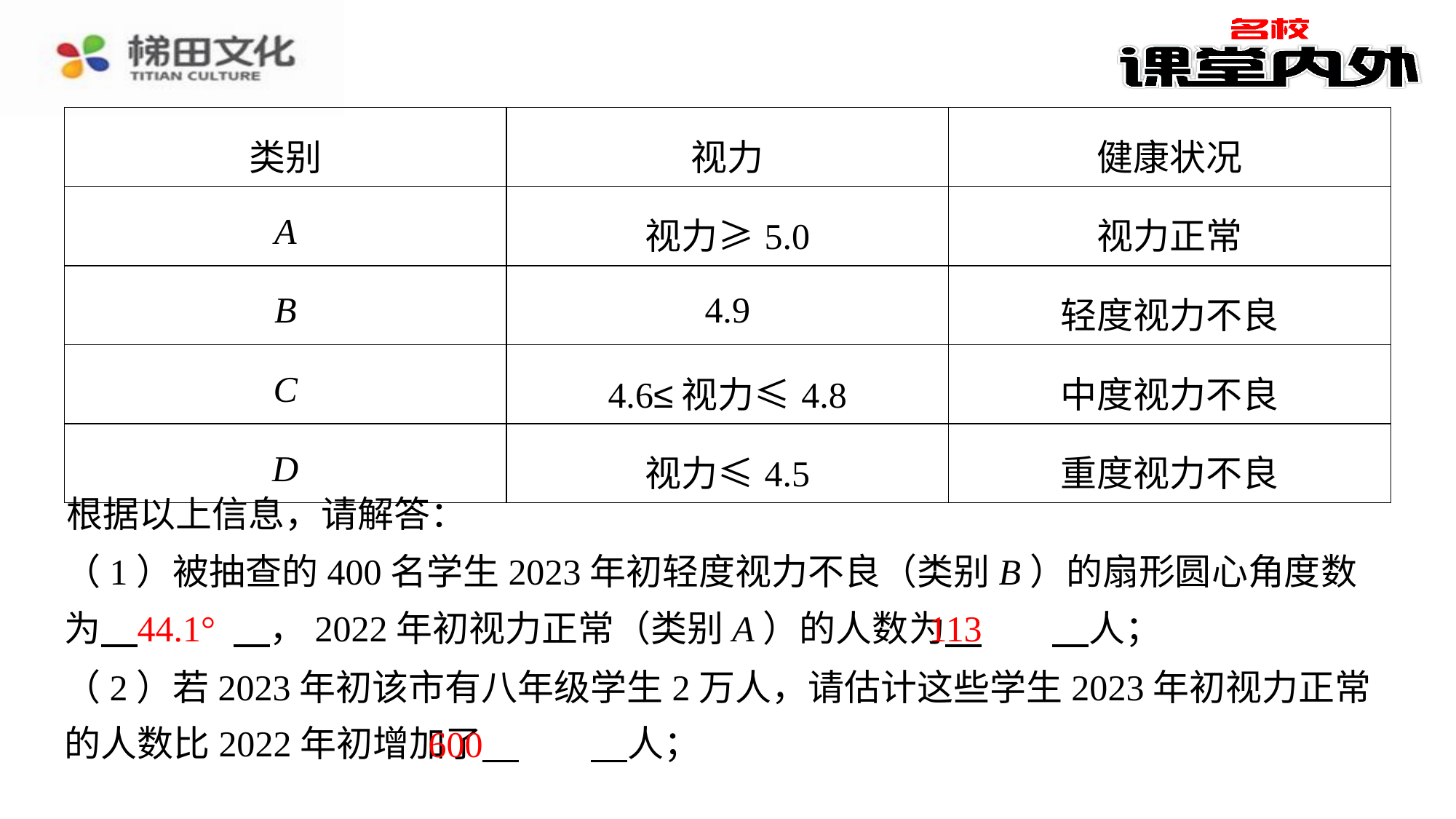

| 类别 | 视力 | 健康状况 |
| --- | --- | --- |
| A | 视力≥5.0 | 视力正常 |
| B | 4.9 | 轻度视力不良 |
| C | 4.6≤视力≤4.8 | 中度视力不良 |
| D | 视力≤4.5 | 重度视力不良 |
根据以上信息，请解答：
（1）被抽查的400名学生2023年初轻度视力不良（类别B）的扇形圆心角度数为 　44.1°　⁠，2022年初视力正常（类别A）的人数为 　113　⁠人；
44.1°
113
（2）若2023年初该市有八年级学生2万人，请估计这些学生2023年初视力正常的人数比2022年初增加了 　600　⁠人；
600